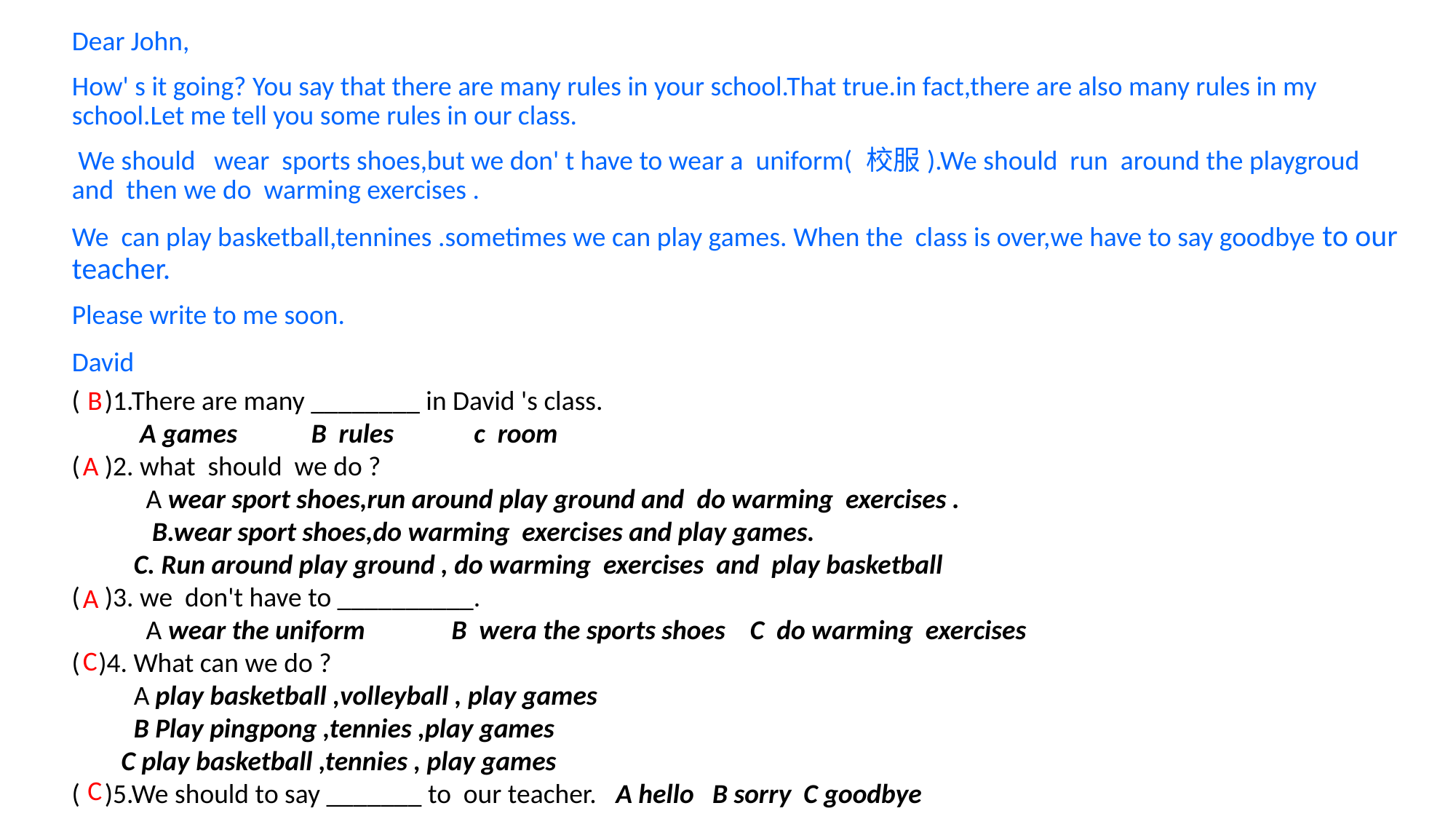

Dear John,
How' s it going? You say that there are many rules in your school.That true.in fact,there are also many rules in my school.Let me tell you some rules in our class.
 We should   wear  sports shoes,but we don' t have to wear a  uniform( 校服).We should  run  around the playgroud  and  then we do  warming exercises .
We  can play basketball,tennines .sometimes we can play games. When the  class is over,we have to say goodbye to our teacher.
Please write to me soon.
David

(    )1.There are many ________ in David 's class.
           A games            B  rules             c  room
(    )2. what  should  we do ?
            A wear sport shoes,run around play ground and  do warming  exercises .
             B.wear sport shoes,do warming  exercises and play games.
          C. Run around play ground , do warming  exercises  and  play basketball
(    )3. we  don't have to __________.
            A wear the uniform              B  wera the sports shoes    C  do warming  exercises
(   )4. What can we do ?
          A play basketball ,volleyball , play games
          B Play pingpong ,tennies ,play games
        C play basketball ,tennies , play games
(    )5.We should to say _______ to  our teacher.   A hello   B sorry  C goodbye
B
A
A
C
C